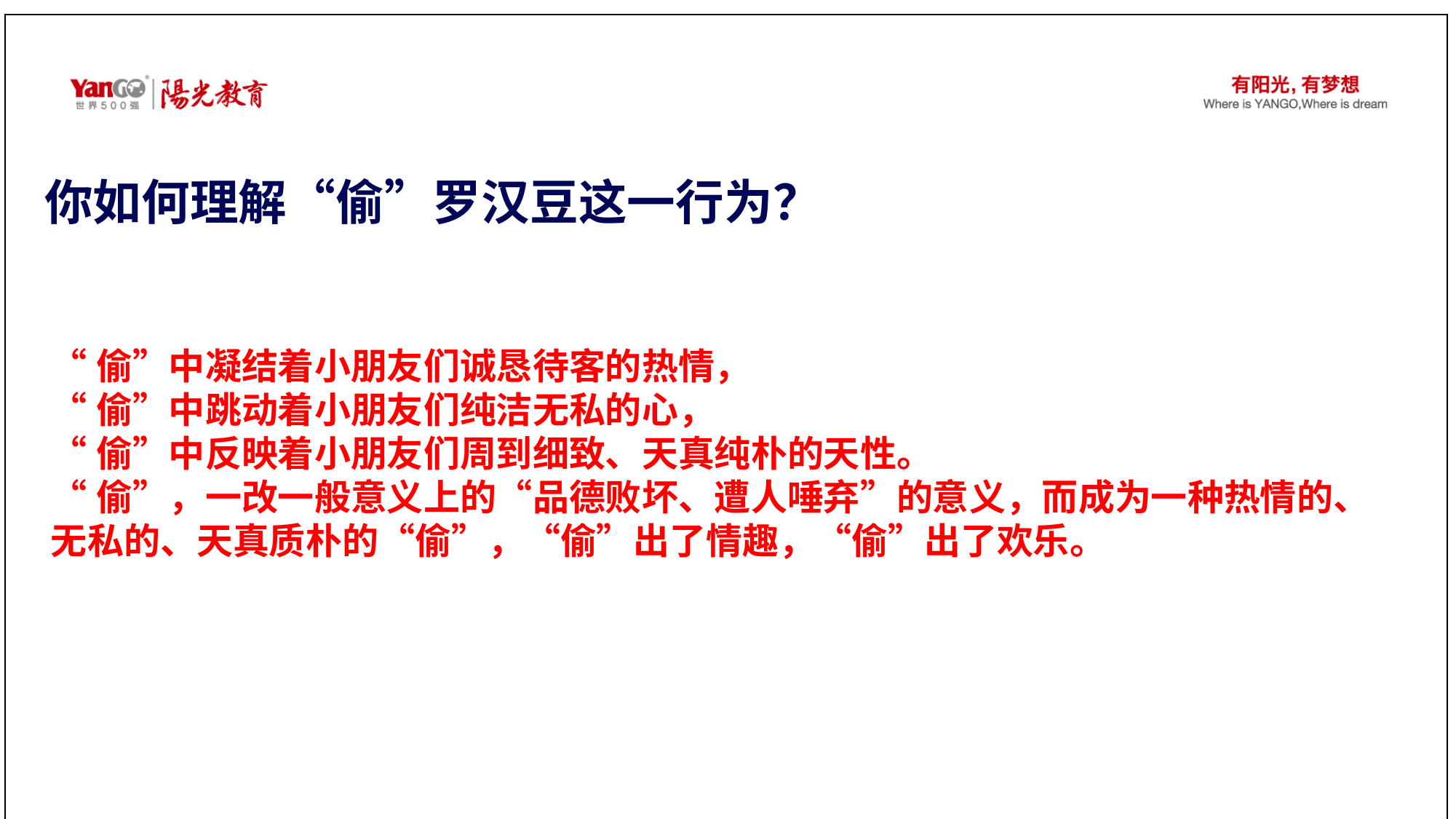

| 你如何理解“偷”罗汉豆这一行为？ |
| --- |

“偷”中凝结着小朋友们诚恳待客的热情，
“偷”中跳动着小朋友们纯洁无私的心，
“偷”中反映着小朋友们周到细致、天真纯朴的天性。
“偷”，一改一般意义上的“品德败坏、遭人唾弃”的意义，而成为一种热情的、无私的、天真质朴的“偷”，“偷”出了情趣，“偷”出了欢乐。